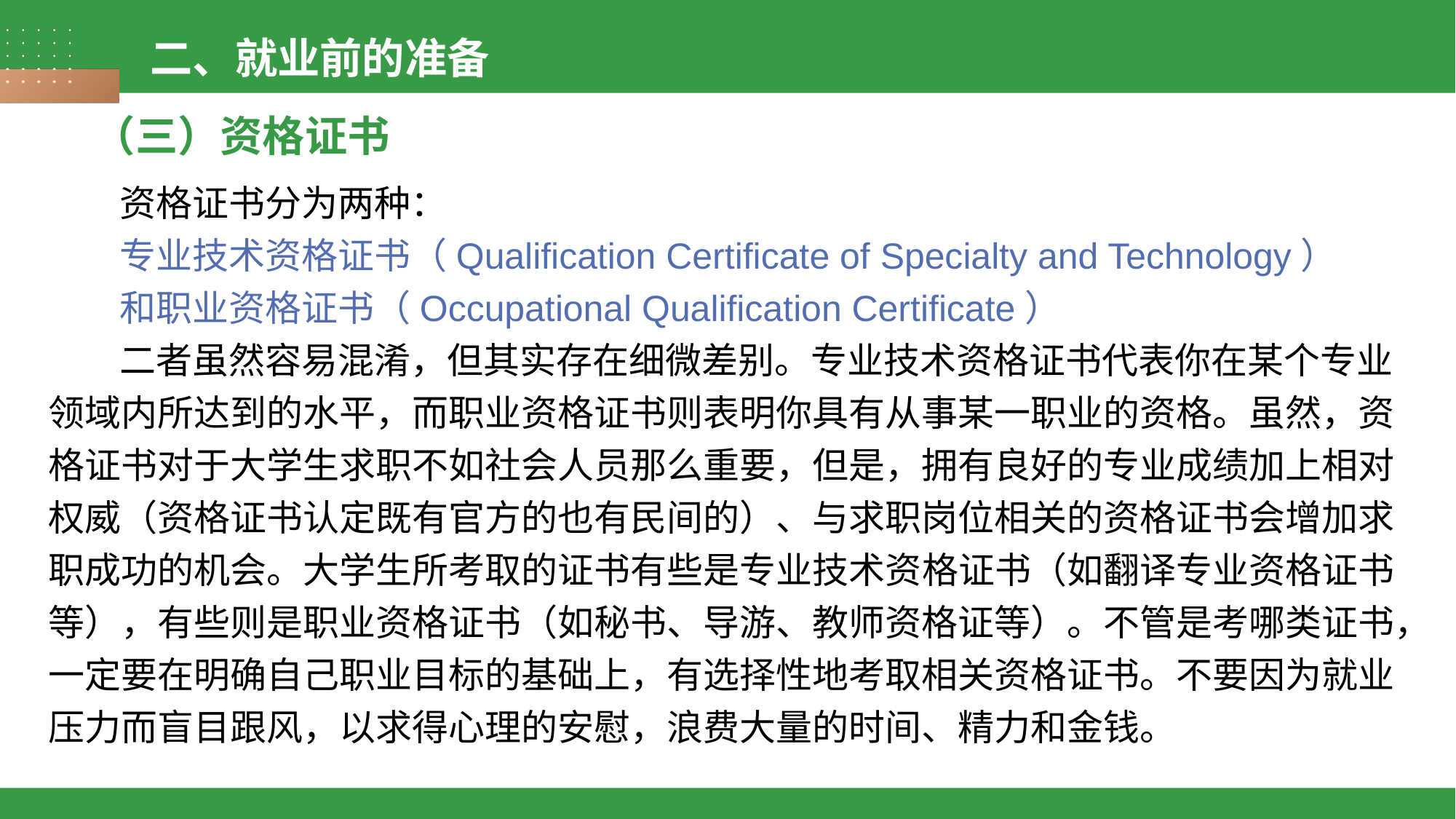

二、就业前的准备
（三）资格证书
 资格证书分为两种：
 专业技术资格证书（Qualification Certificate of Specialty and Technology）
 和职业资格证书（Occupational Qualification Certificate）
 二者虽然容易混淆，但其实存在细微差别。专业技术资格证书代表你在某个专业领域内所达到的水平，而职业资格证书则表明你具有从事某一职业的资格。虽然，资格证书对于大学生求职不如社会人员那么重要，但是，拥有良好的专业成绩加上相对权威（资格证书认定既有官方的也有民间的）、与求职岗位相关的资格证书会增加求职成功的机会。大学生所考取的证书有些是专业技术资格证书（如翻译专业资格证书等），有些则是职业资格证书（如秘书、导游、教师资格证等）。不管是考哪类证书，一定要在明确自己职业目标的基础上，有选择性地考取相关资格证书。不要因为就业压力而盲目跟风，以求得心理的安慰，浪费大量的时间、精力和金钱。